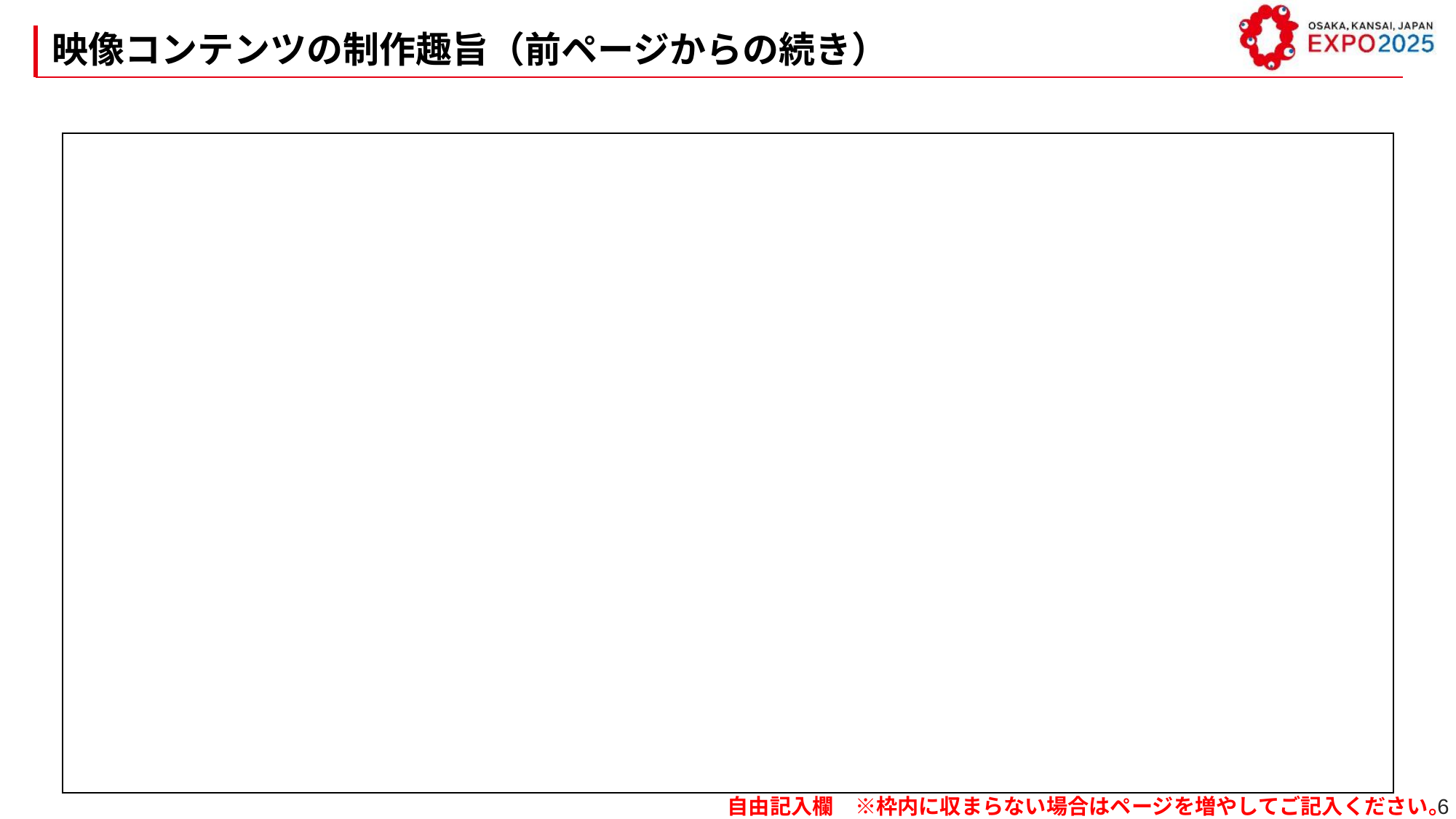

映像コンテンツの制作趣旨（前ページからの続き）

自由記入欄　※枠内に収まらない場合はページを増やしてご記入ください。
6